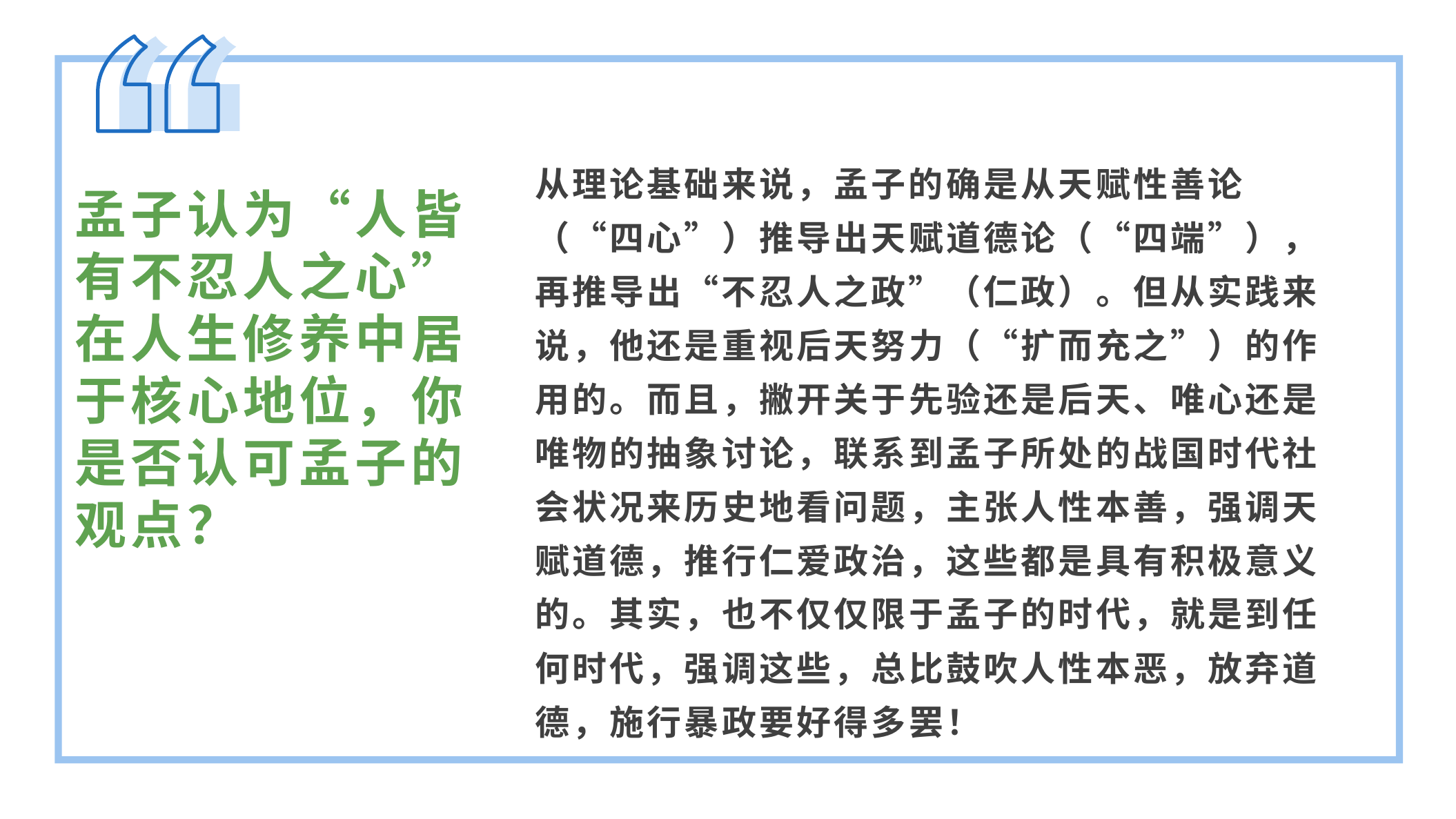

从理论基础来说，孟子的确是从天赋性善论（“四心”）推导出天赋道德论（“四端”），再推导出“不忍人之政”（仁政）。但从实践来说，他还是重视后天努力（“扩而充之”）的作用的。而且，撇开关于先验还是后天、唯心还是唯物的抽象讨论，联系到孟子所处的战国时代社会状况来历史地看问题，主张人性本善，强调天赋道德，推行仁爱政治，这些都是具有积极意义的。其实，也不仅仅限于孟子的时代，就是到任何时代，强调这些，总比鼓吹人性本恶，放弃道德，施行暴政要好得多罢！
孟子认为“人皆有不忍人之心”在人生修养中居于核心地位，你是否认可孟子的观点？